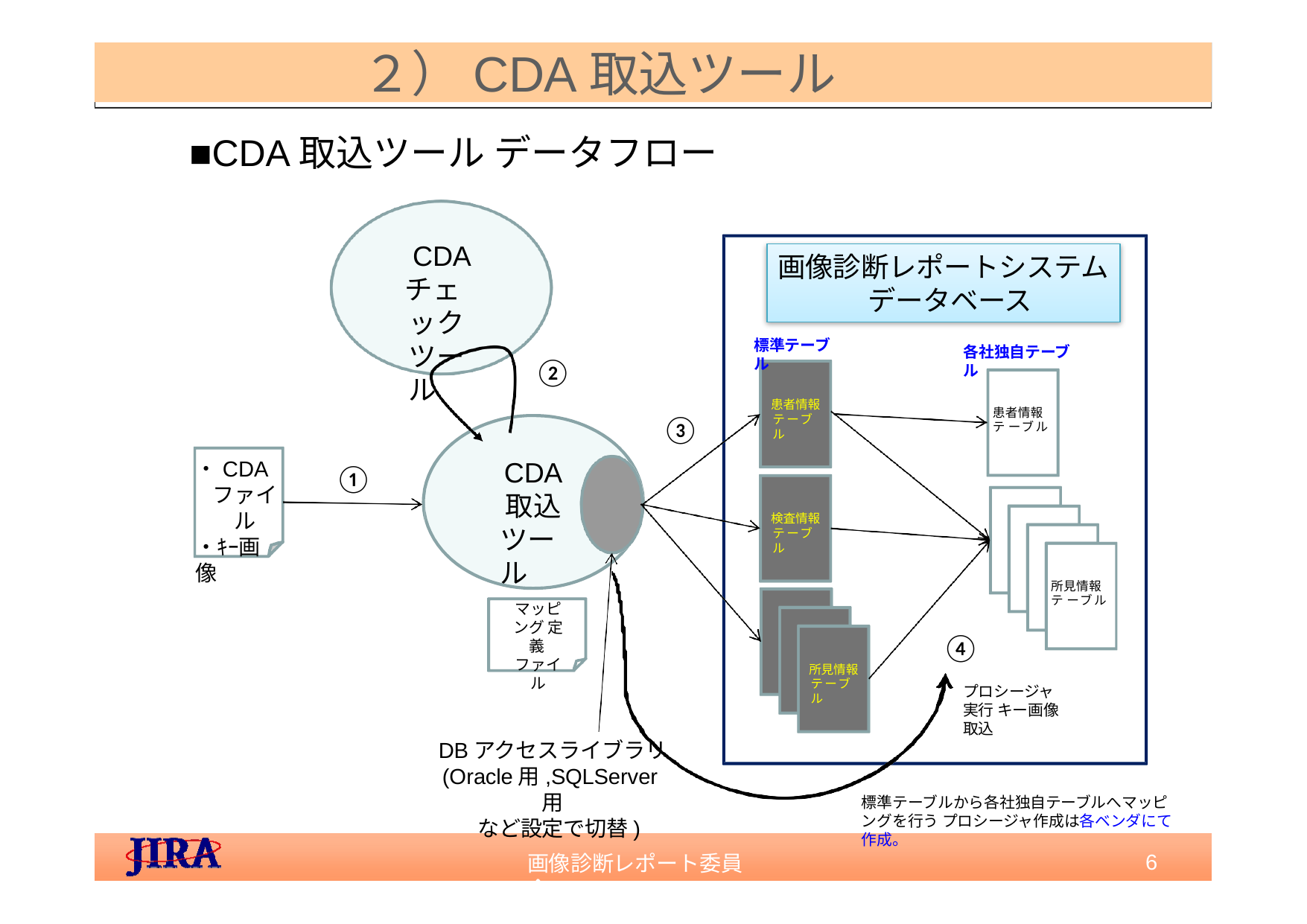

２）CDA取込ツール
■CDA取込ツール データフロー

CDA
チェック ツール
画像診断レポートシステム
 データベース
標準テーブル
各社独⾃テーブル
②
患者情報 テーブル
③
患者情報
テ ーブル

CDA
取込 ツール
・CDA
ファイル
・ｷｰ画像
①
検査情報 テーブル
所見情報
テ ーブル
マッピング 定義
ファイル
④
所見情報 テーブル
プロシージャ実⾏ キー画像取込
DBアクセスライブラリ (Oracle⽤,SQLServer⽤
など設定で切替)
標準テーブルから各社独⾃テーブルへマッピングを⾏う プロシージャ作成は各ベンダにて作成。
6
画像診断レポート委員会